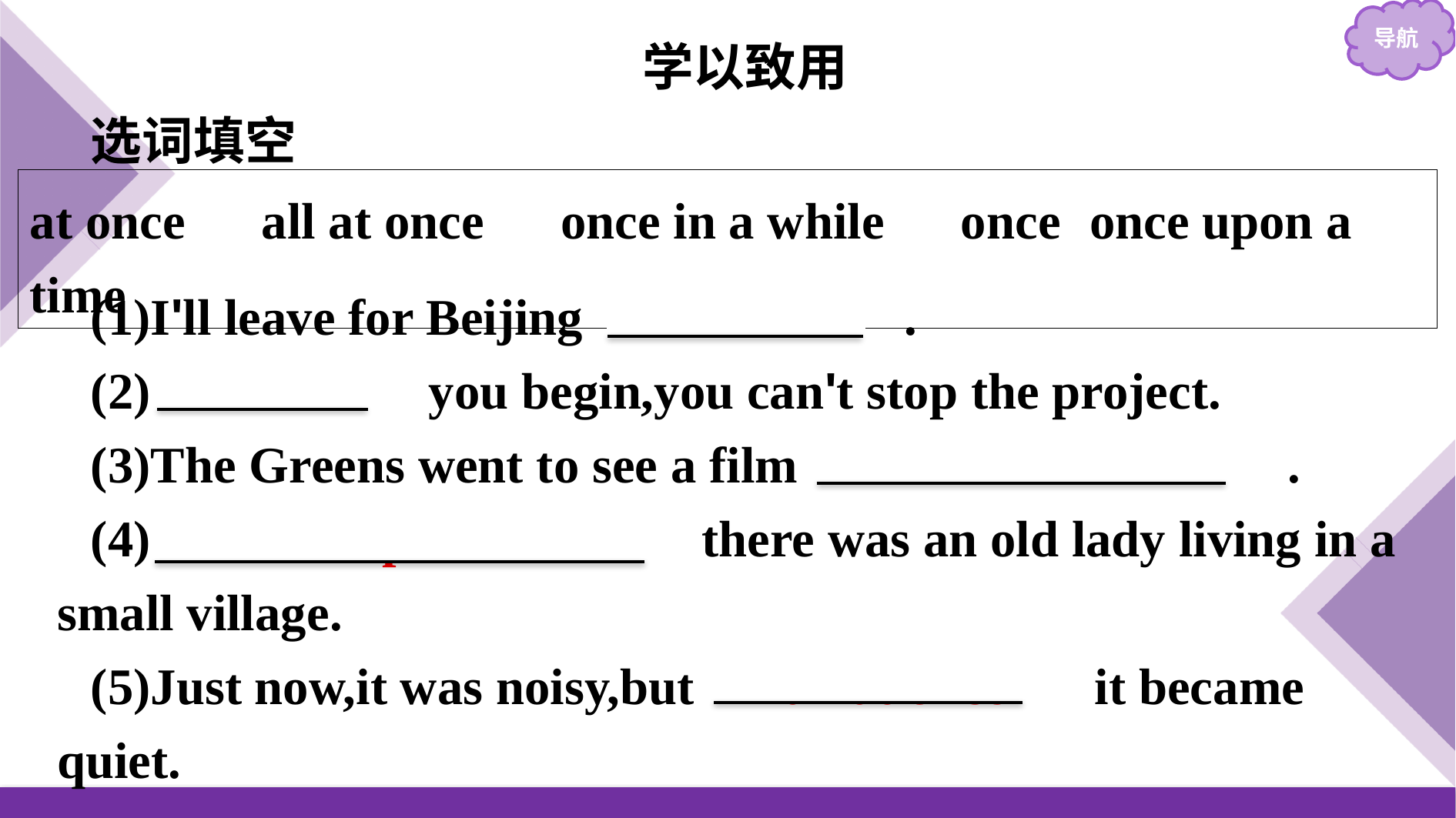

学以致用
选词填空
at once　all at once　once in a while　once  once upon a time
(1)I'll leave for Beijing 　at once　.
(2)　Once　 you begin,you can't stop the project.
(3)The Greens went to see a film 　once in a while　.
(4)　Once upon a time　 there was an old lady living in a small village.
(5)Just now,it was noisy,but 　all at once　 it became quiet.